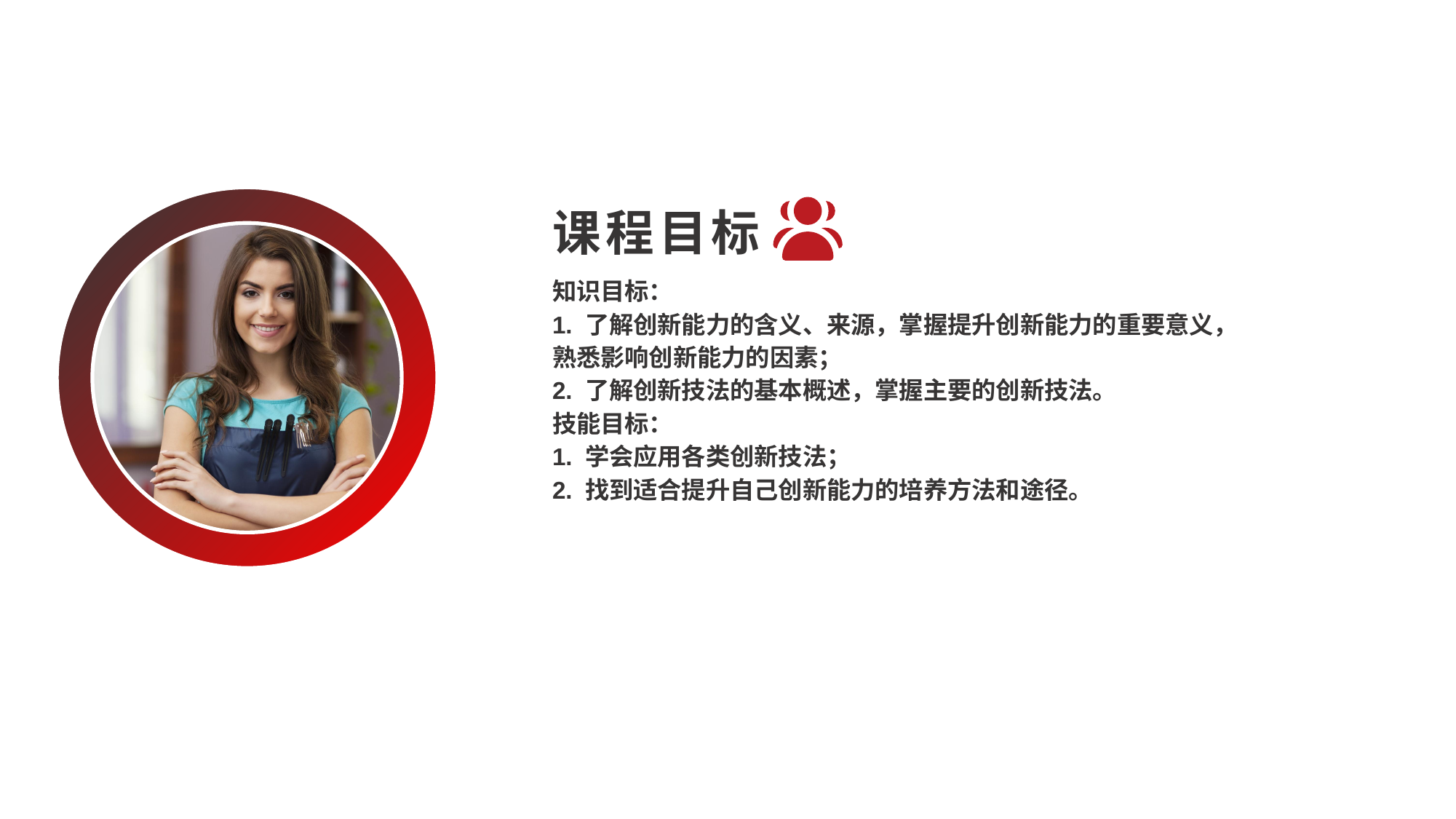

课程目标
知识目标：
1. 了解创新能力的含义、来源，掌握提升创新能力的重要意义，熟悉影响创新能力的因素；
2. 了解创新技法的基本概述，掌握主要的创新技法。
技能目标：
1. 学会应用各类创新技法；
2. 找到适合提升自己创新能力的培养方法和途径。